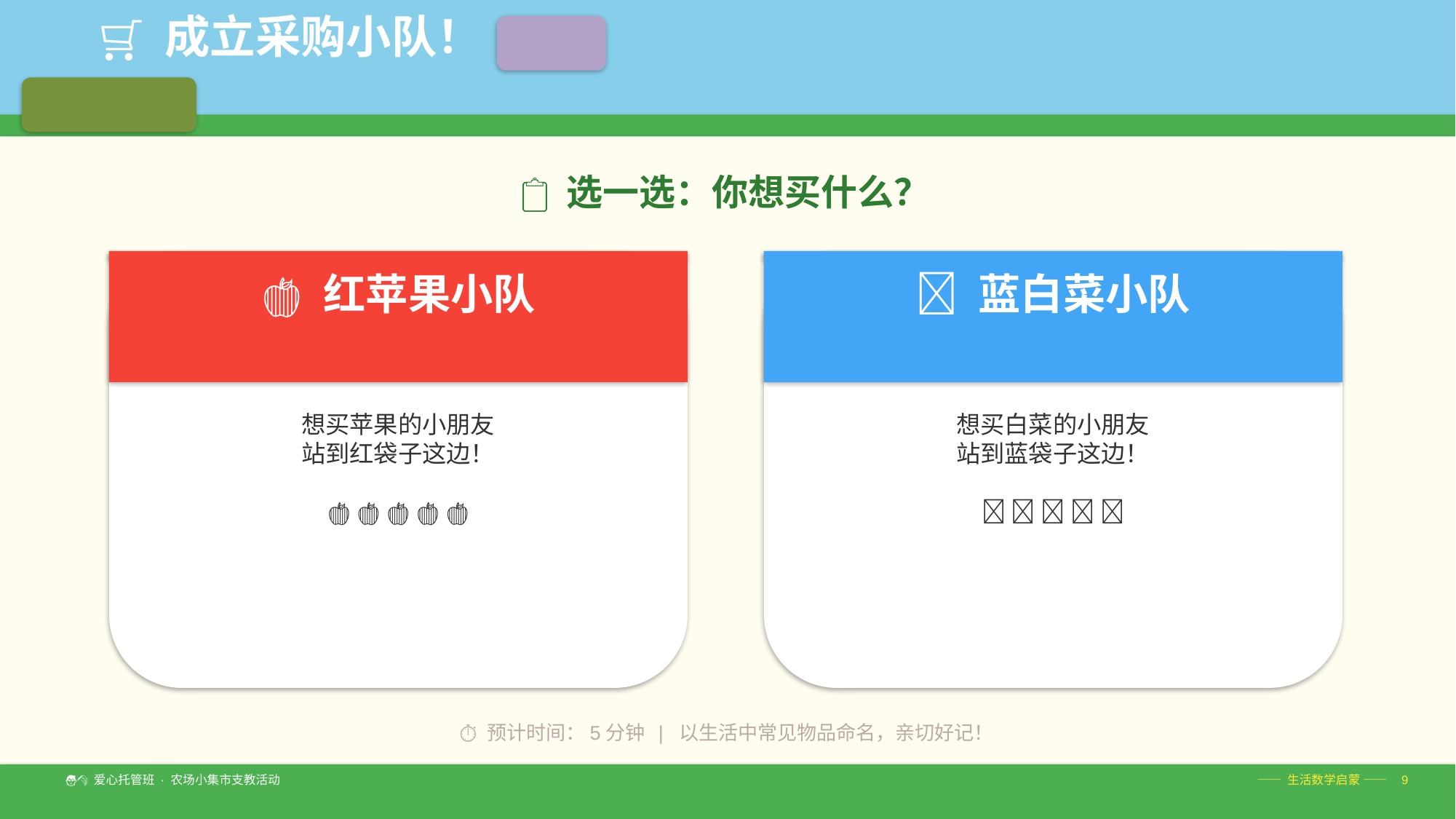

🛒 成立采购小队！

📋 选一选：你想买什么？

🍎 红苹果小队
🥬 蓝白菜小队
想买苹果的小朋友
站到红袋子这边！
🍎 🍎 🍎 🍎 🍎
想买白菜的小朋友
站到蓝袋子这边！
🥬 🥬 🥬 🥬 🥬
⏱ 预计时间：5分钟  |  以生活中常见物品命名，亲切好记！

🧑‍🌾 爱心托管班 · 农场小集市支教活动
—— 生活数学启蒙 ——    9